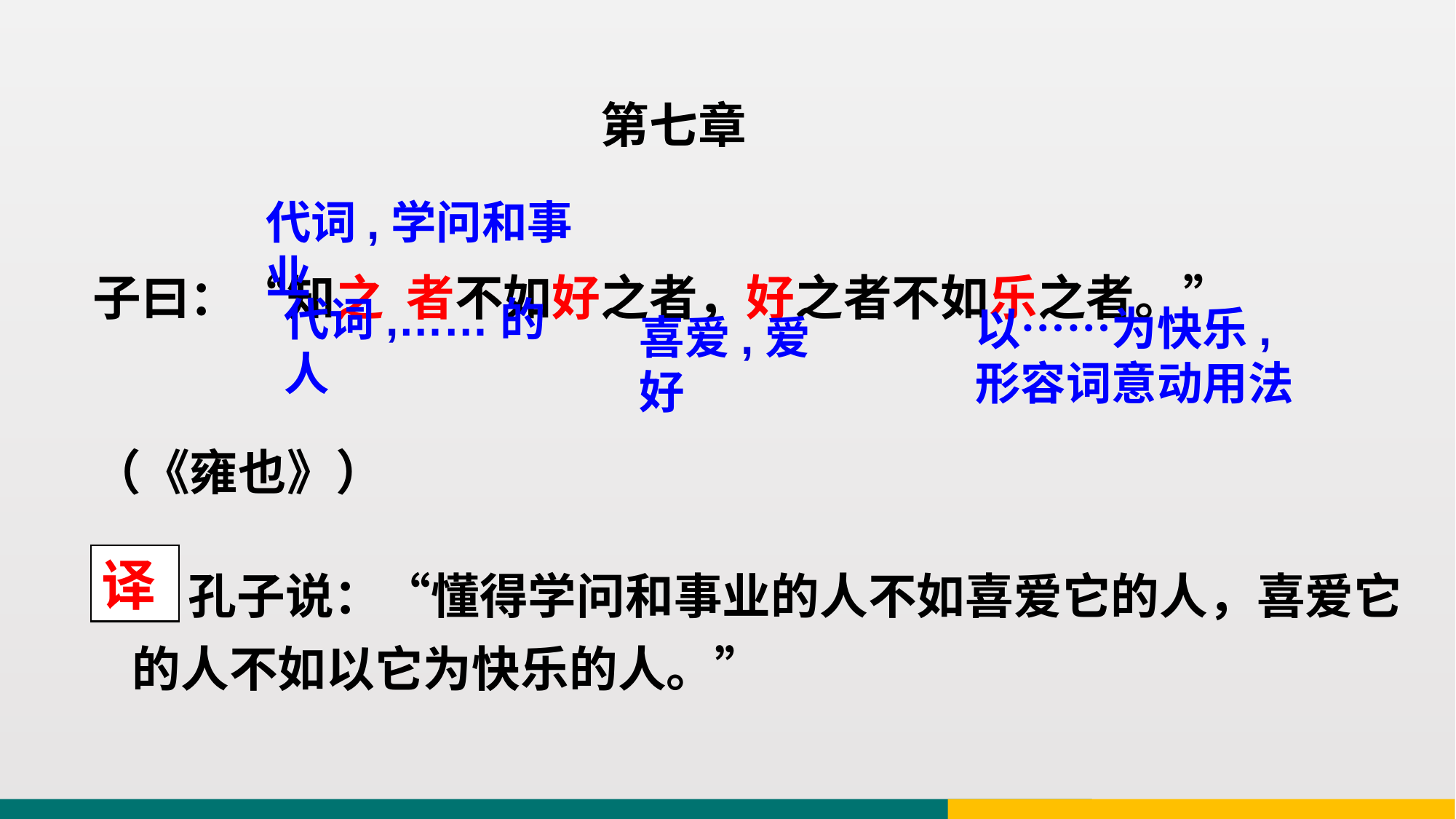

第七章
子曰：“知之  者不如好之者，好之者不如乐之者。”（《雍也》）
代词,学问和事业
代词,……的人
以……为快乐,
形容词意动用法
喜爱,爱好
译
    孔子说：“懂得学问和事业的人不如喜爱它的人，喜爱它的人不如以它为快乐的人。”